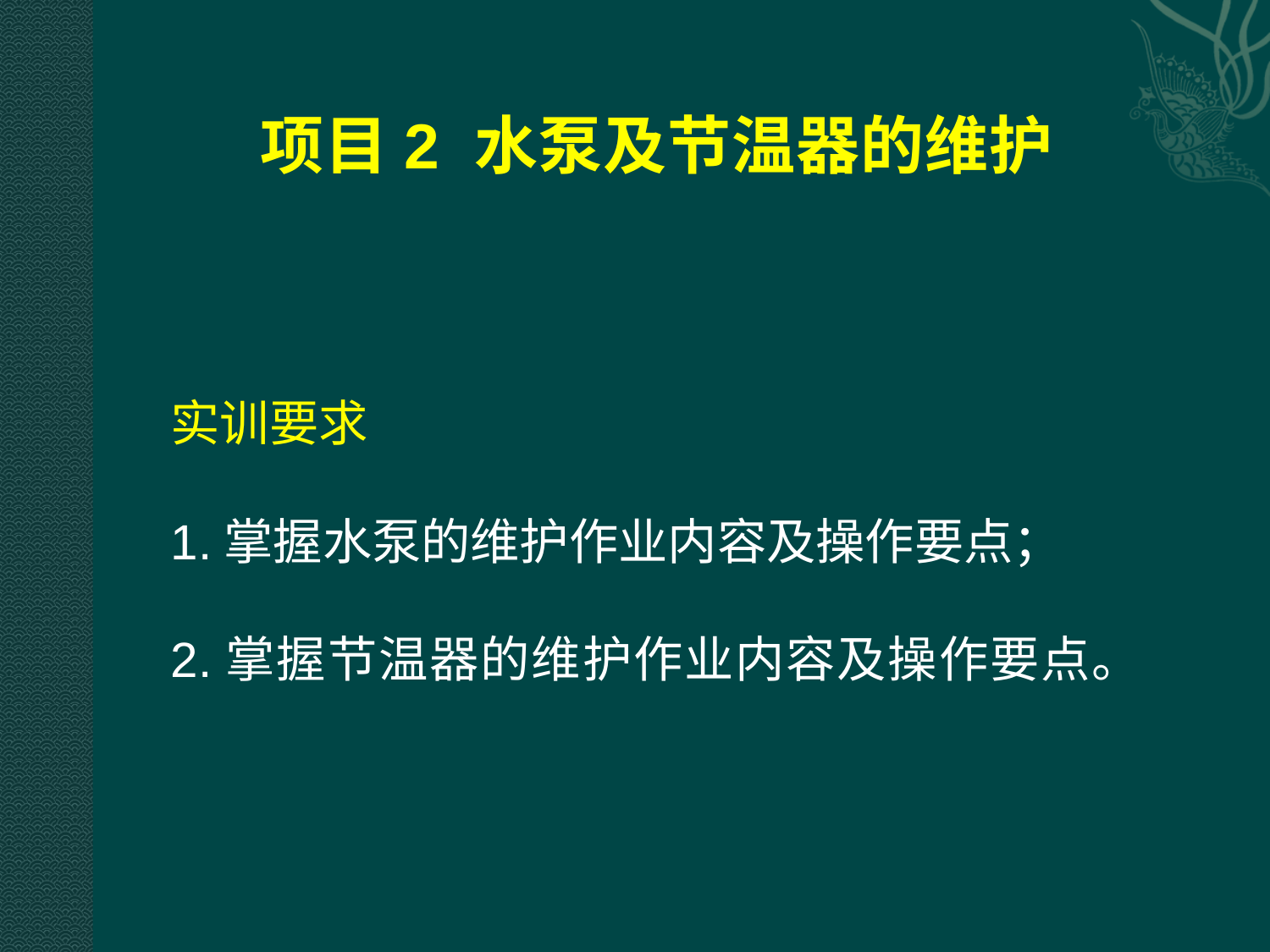

# 项目2 水泵及节温器的维护
实训要求
1.掌握水泵的维护作业内容及操作要点；
2.掌握节温器的维护作业内容及操作要点。